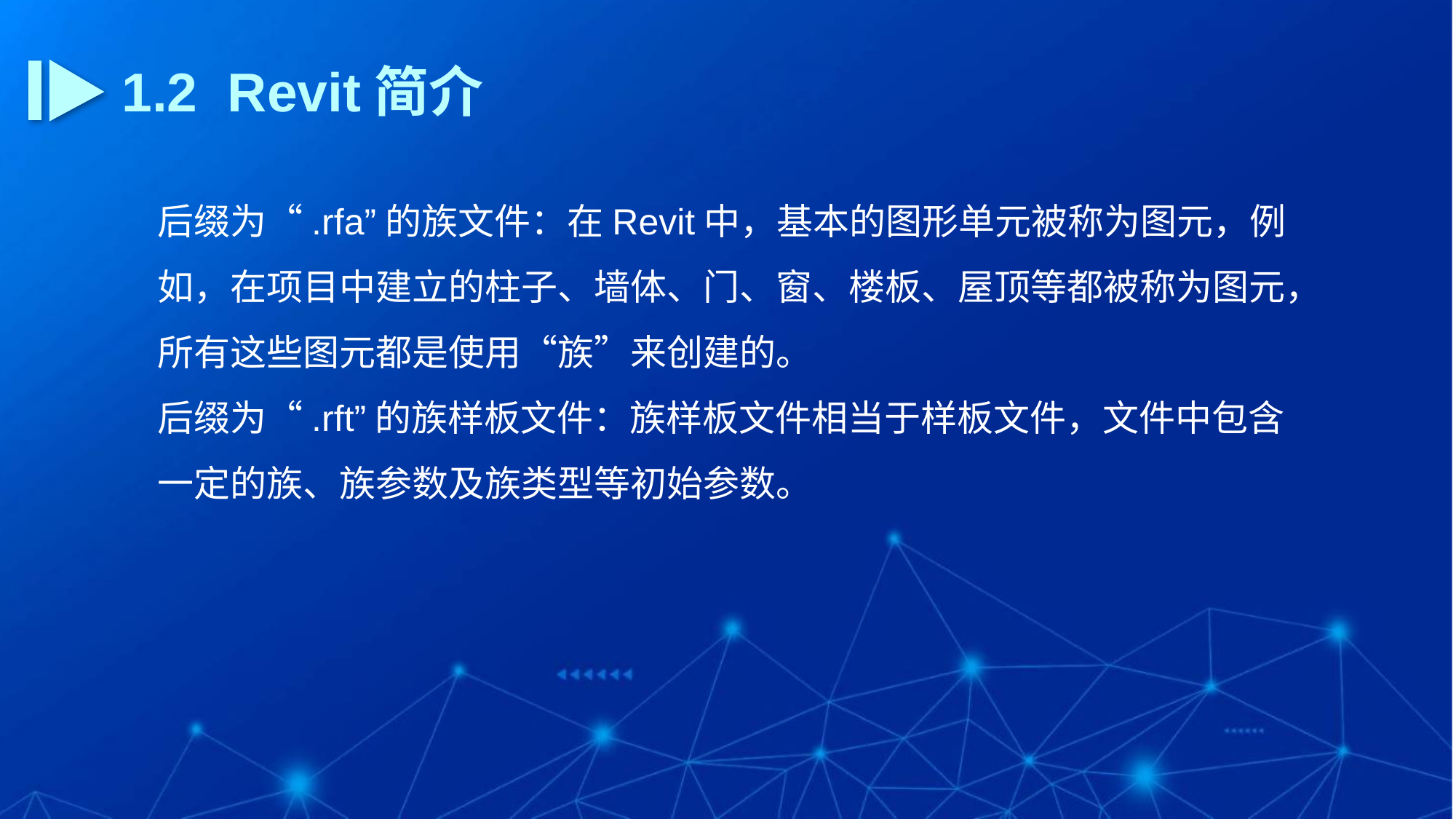

1.2  Revit简介

后缀为“.rfa”的族文件：在Revit中，基本的图形单元被称为图元，例如，在项目中建立的柱子、墙体、门、窗、楼板、屋顶等都被称为图元，所有这些图元都是使用“族”来创建的。
后缀为“.rft”的族样板文件：族样板文件相当于样板文件，文件中包含一定的族、族参数及族类型等初始参数。